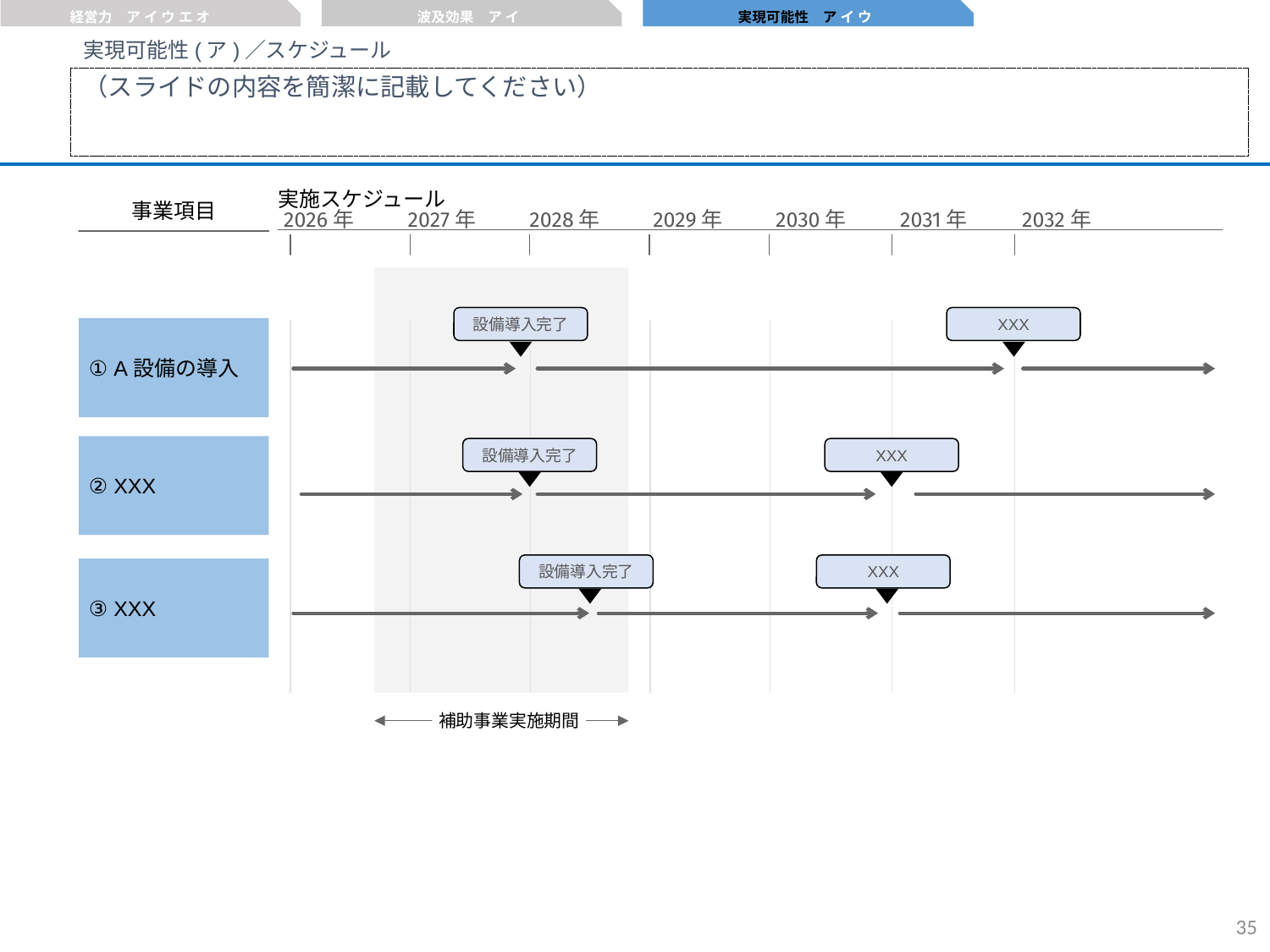

経営力　ア イ ウ エ オ
波及効果　ア イ
実現可能性　ア イ ウ
実現可能性(ア)／スケジュール
（スライドの内容を簡潔に記載してください）
2026年
2027年
2028年
2029年
2030年
2031年
2032年
事業項目
実施スケジュール

設備導入完了

XXX

① A設備の導入
② XXX
設備導入完了

XXX

設備導入完了

XXX

③ XXX
補助事業実施期間
35